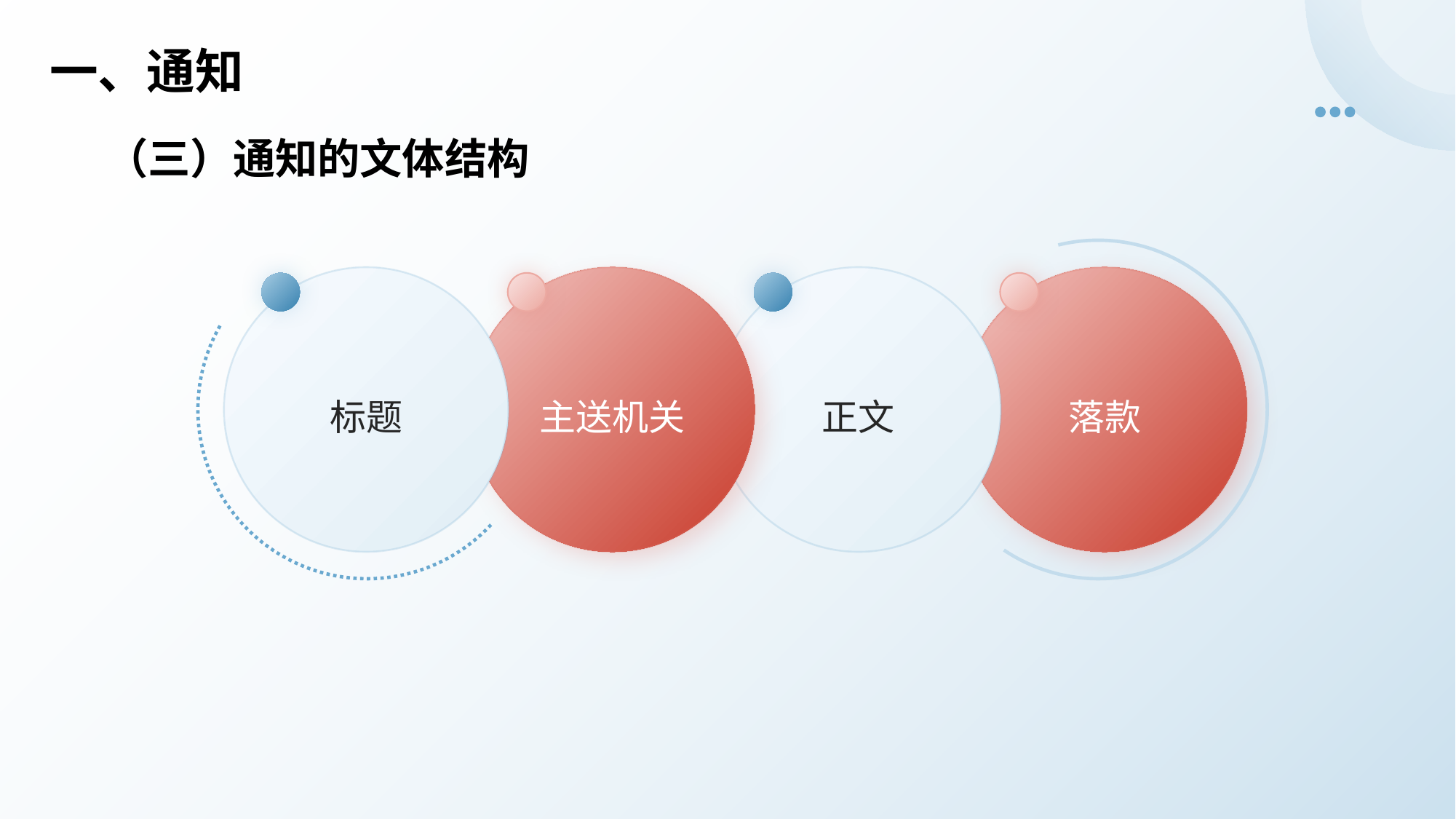

# 一、通知
（三）通知的文体结构

标题
主送机关
正文
落款